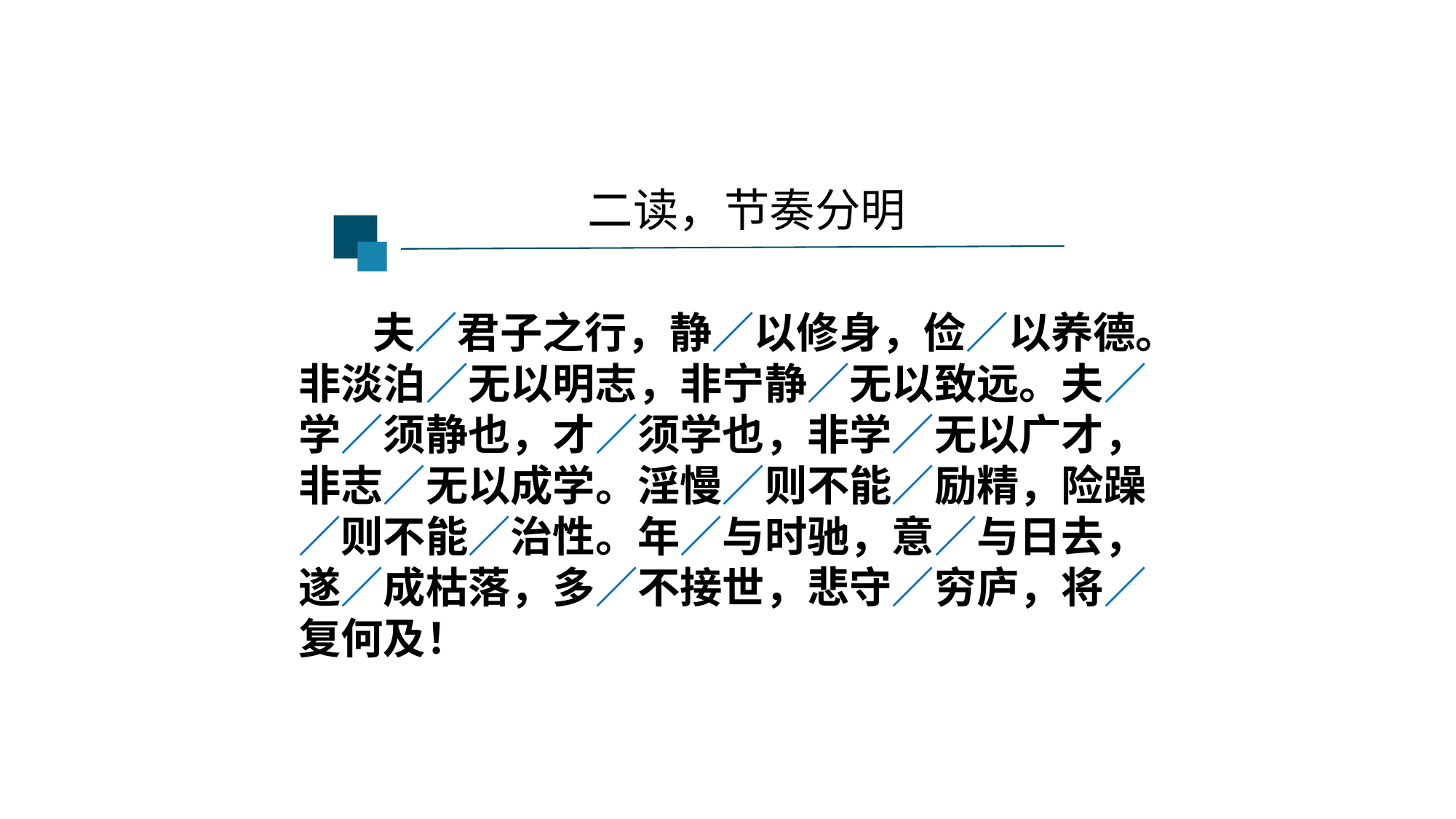

二读，节奏分明

        夫∕君子之行，静∕以修身，俭∕以养德。非淡泊∕无以明志，非宁静∕无以致远。夫∕学∕须静也，才∕须学也，非学∕无以广才，非志∕无以成学。淫慢∕则不能∕励精，险躁∕则不能∕治性。年∕与时驰，意∕与日去，遂∕成枯落，多∕不接世，悲守∕穷庐，将∕复何及！